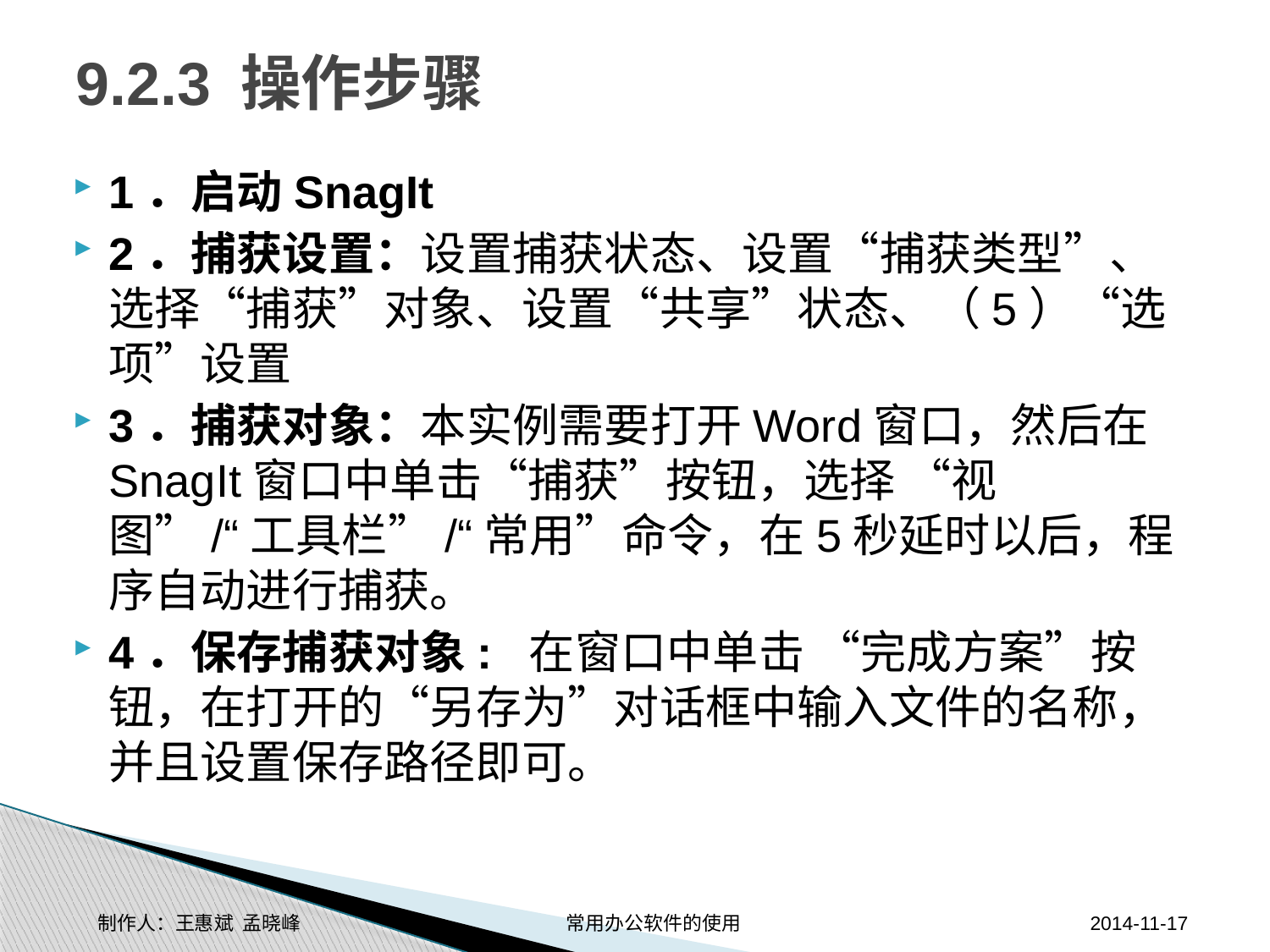

# 9.2.3 操作步骤
1．启动SnagIt
2．捕获设置：设置捕获状态、设置“捕获类型”、选择“捕获”对象、设置“共享”状态、（5）“选项”设置
3．捕获对象：本实例需要打开Word窗口，然后在SnagIt窗口中单击“捕获”按钮，选择 “视图”/“工具栏”/“常用”命令，在5秒延时以后，程序自动进行捕获。
4．保存捕获对象:  在窗口中单击 “完成方案”按钮，在打开的“另存为”对话框中输入文件的名称，并且设置保存路径即可。

制作人：王惠斌  孟晓峰                                                            常用办公软件的使用
2014-11-17